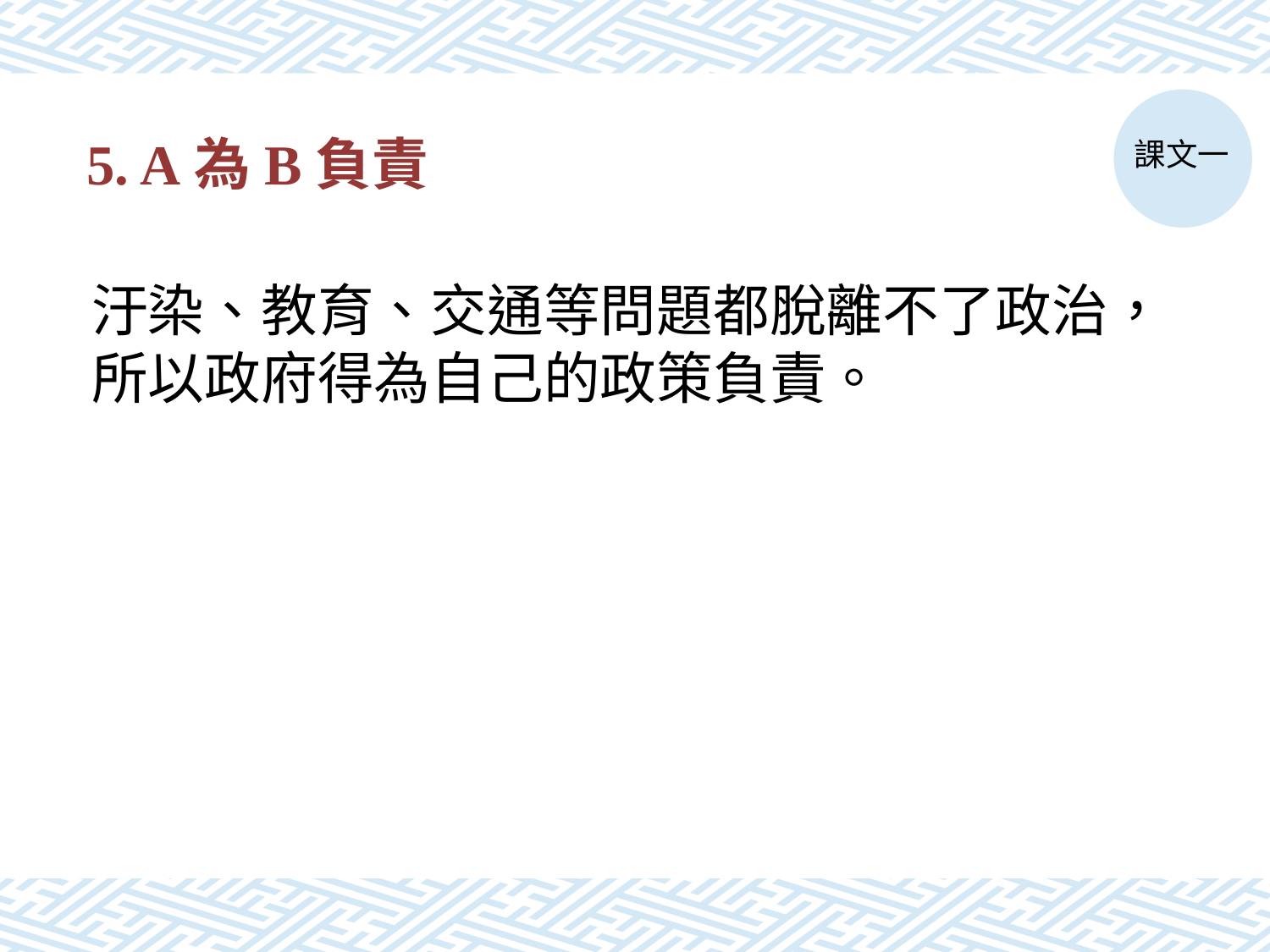

課文一
# 5. A為B負責
汙染、教育、交通等問題都脫離不了政治，所以政府得為自己的政策負責。